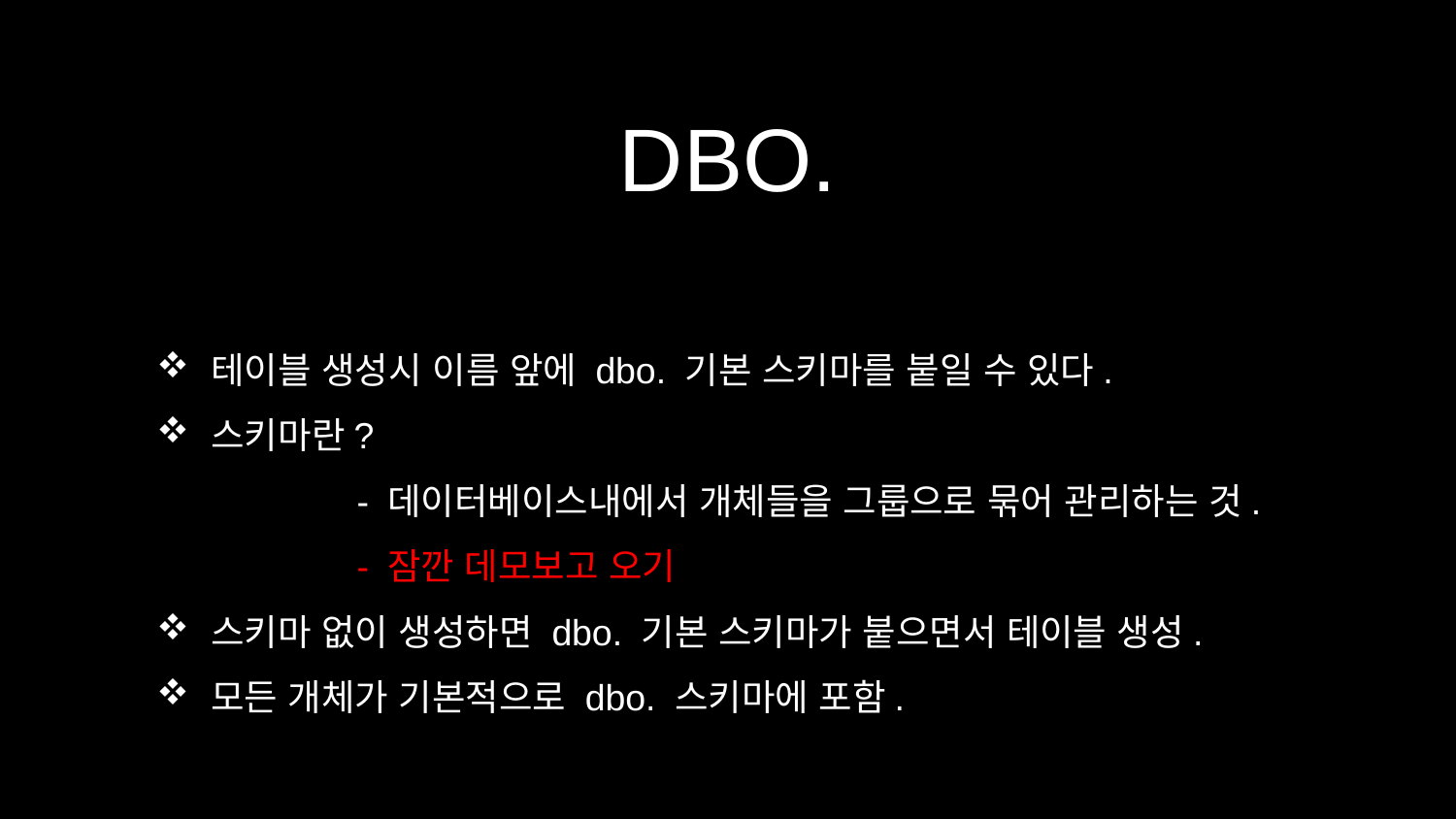

# DBO.
테이블 생성시 이름 앞에 dbo. 기본 스키마를 붙일 수 있다.
스키마란?
	- 데이터베이스내에서 개체들을 그룹으로 묶어 관리하는 것.
	- 잠깐 데모보고 오기
스키마 없이 생성하면 dbo. 기본 스키마가 붙으면서 테이블 생성.
모든 개체가 기본적으로 dbo. 스키마에 포함.